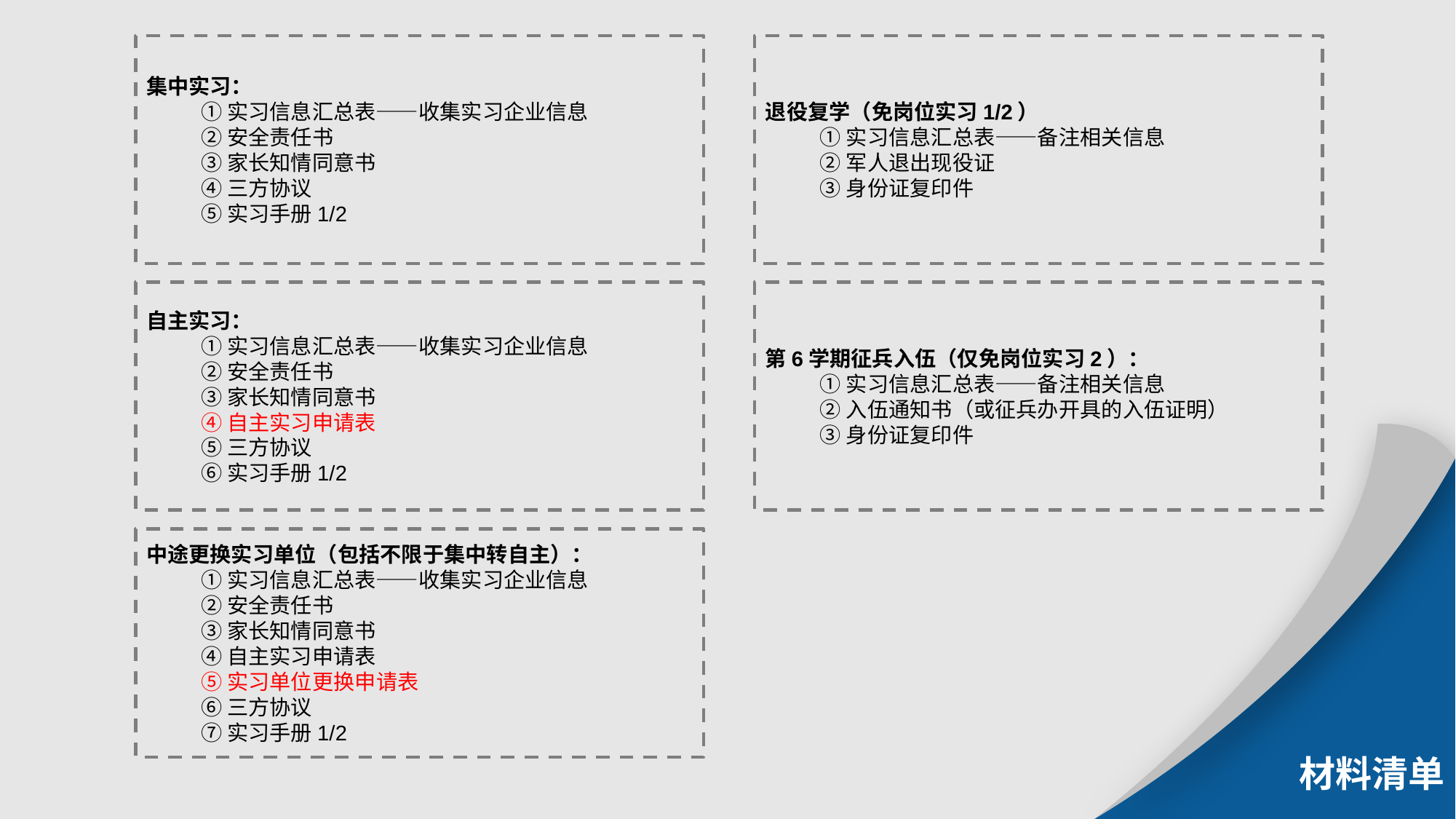

集中实习：
①实习信息汇总表——收集实习企业信息
②安全责任书
③家长知情同意书
④三方协议
⑤实习手册1/2
退役复学（免岗位实习1/2）
①实习信息汇总表——备注相关信息
②军人退出现役证
③身份证复印件
自主实习：
①实习信息汇总表——收集实习企业信息
②安全责任书
③家长知情同意书
④自主实习申请表
⑤三方协议
⑥实习手册1/2
第6学期征兵入伍（仅免岗位实习2）：
①实习信息汇总表——备注相关信息
②入伍通知书（或征兵办开具的入伍证明）
③身份证复印件

中途更换实习单位（包括不限于集中转自主）：
①实习信息汇总表——收集实习企业信息
②安全责任书
③家长知情同意书
④自主实习申请表
⑤实习单位更换申请表
⑥三方协议
⑦实习手册1/2
材料清单